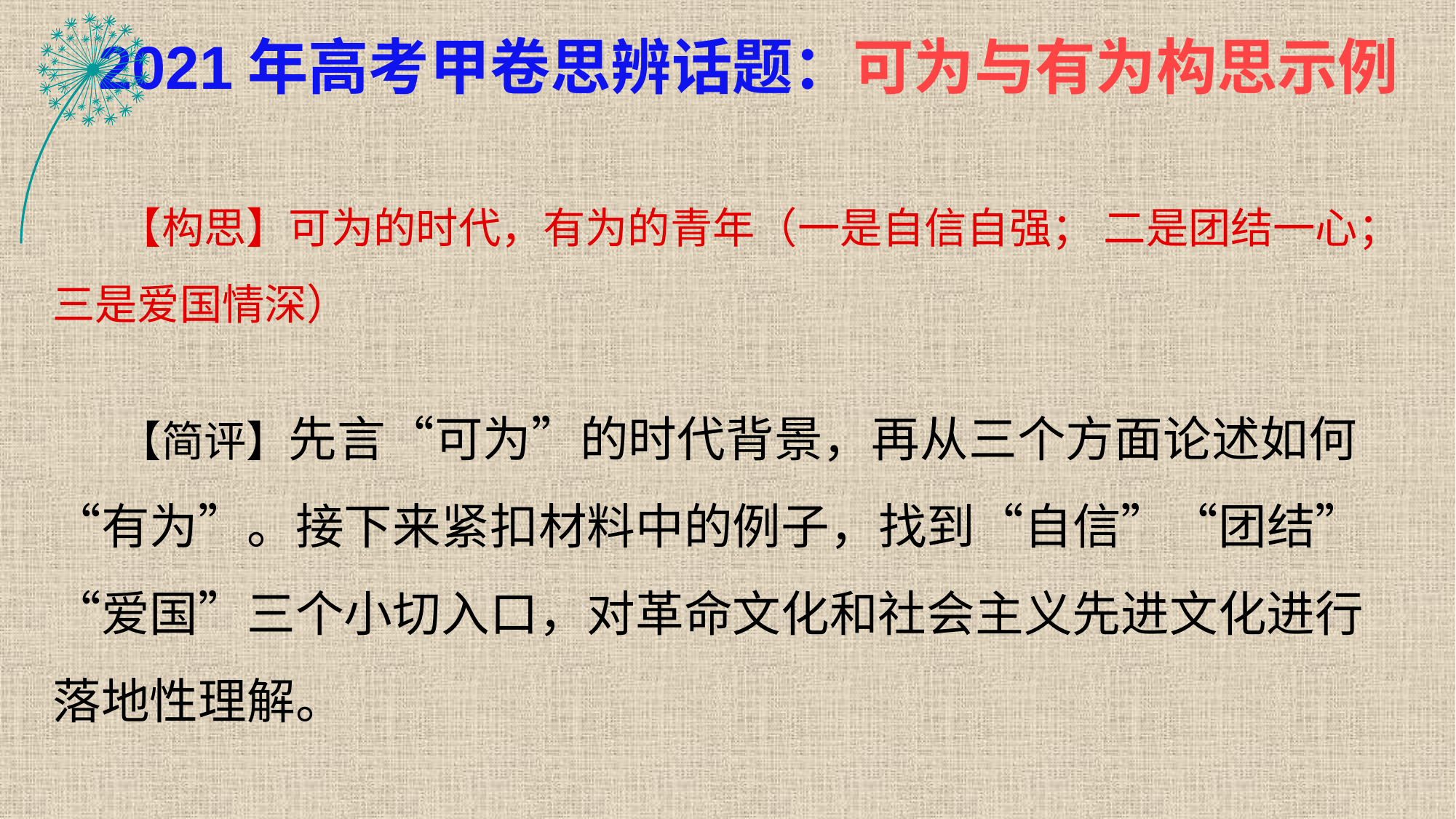

2021年高考甲卷思辨话题：可为与有为构思示例
【构思】可为的时代，有为的青年（一是自信自强； 二是团结一心；三是爱国情深）

【简评】先言“可为”的时代背景，再从三个方面论述如何“有为”。接下来紧扣材料中的例子，找到“自信”“团结”“爱国”三个小切入口，对革命文化和社会主义先进文化进行落地性理解。
94